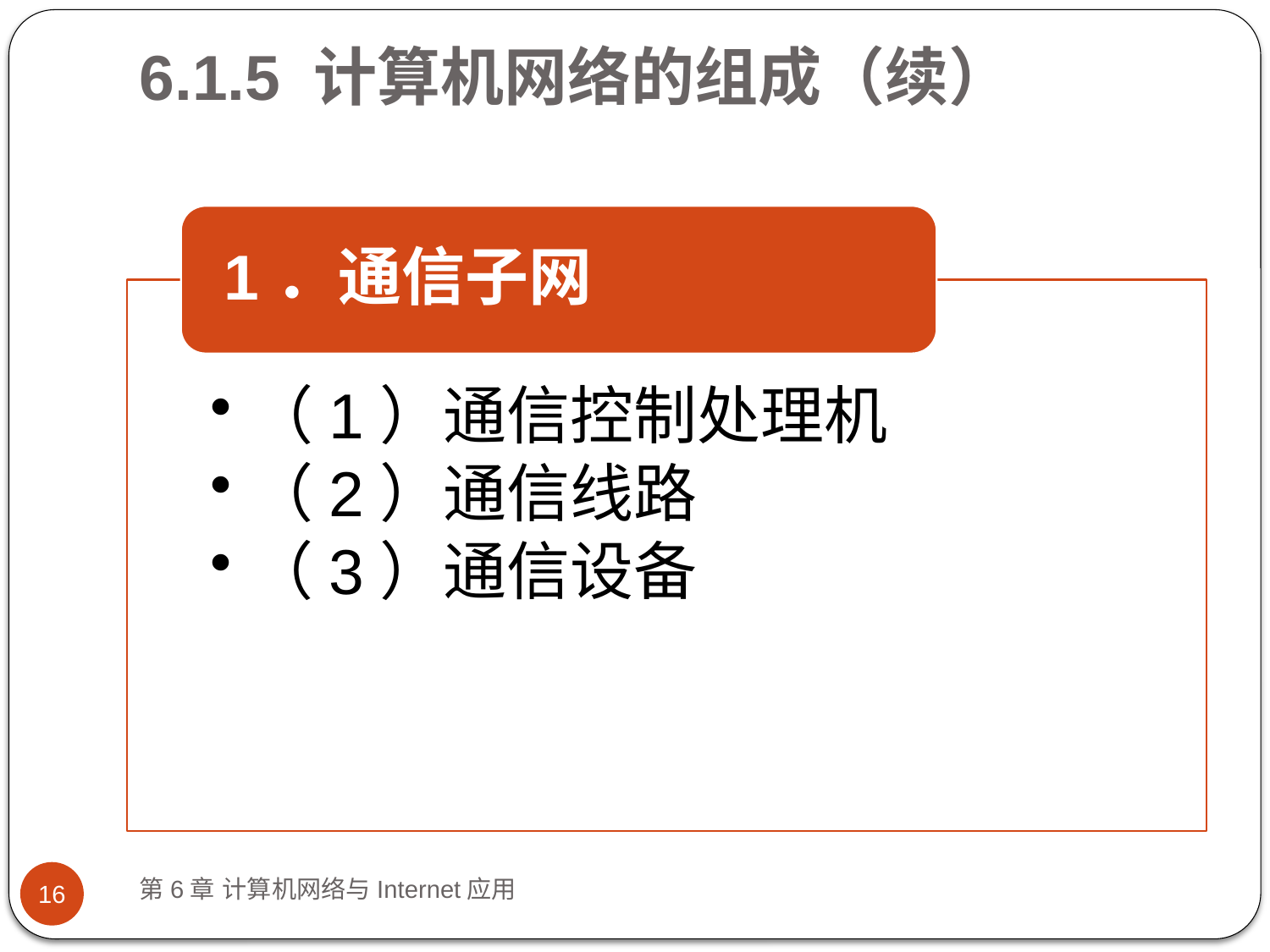

# 6.1.5 计算机网络的组成（续）
（1）通信控制处理机
（2）通信线路
（3）通信设备

1．通信子网
第6章 计算机网络与Internet应用
16